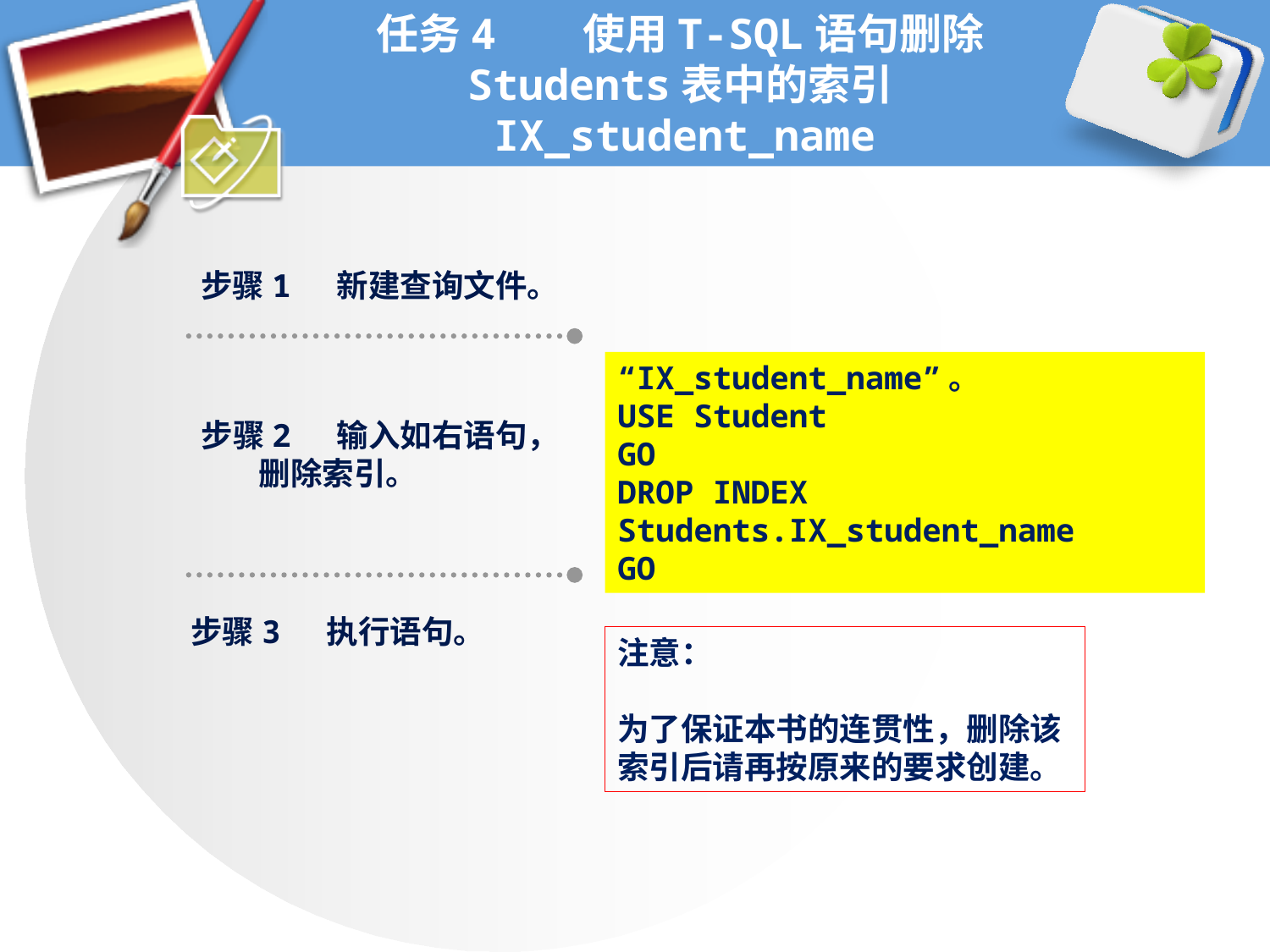

# 任务4   使用T-SQL语句删除Students表中的索引IX_student_name
步骤1  新建查询文件。

“IX_student_name”。
USE Student
GO
DROP INDEX Students.IX_student_name
GO
步骤2  输入如右语句，
       删除索引。

步骤3  执行语句。
注意：

为了保证本书的连贯性，删除该索引后请再按原来的要求创建。